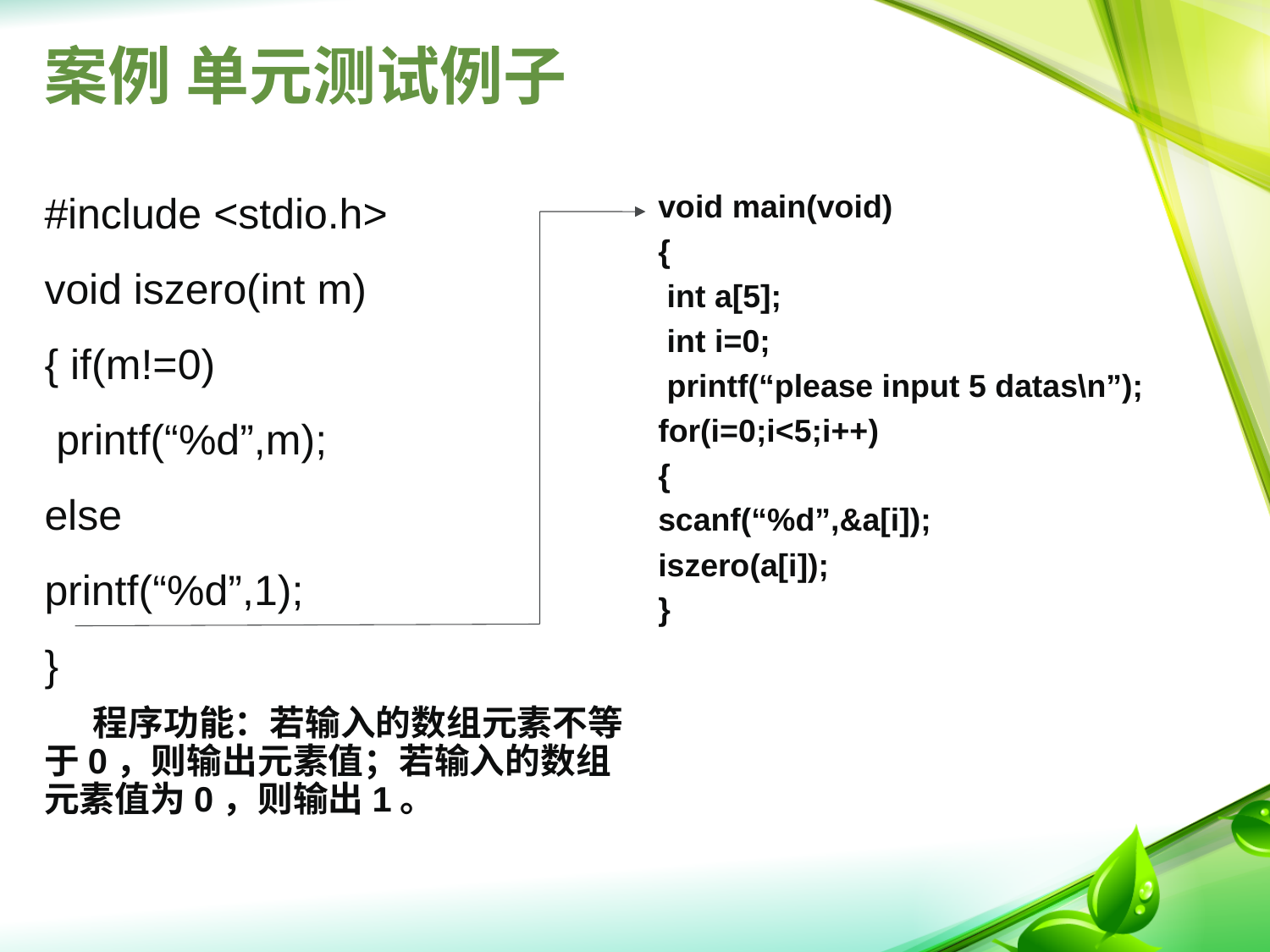

# 案例 单元测试例子
#include <stdio.h>
void iszero(int m)
{ if(m!=0)
 printf(“%d”,m);
else
printf(“%d”,1);
}
void main(void)
{
 int a[5];
 int i=0;
 printf(“please input 5 datas\n”);
for(i=0;i<5;i++)
{
scanf(“%d”,&a[i]);
iszero(a[i]);
}

     程序功能：若输入的数组元素不等于0，则输出元素值；若输入的数组元素值为0，则输出1。